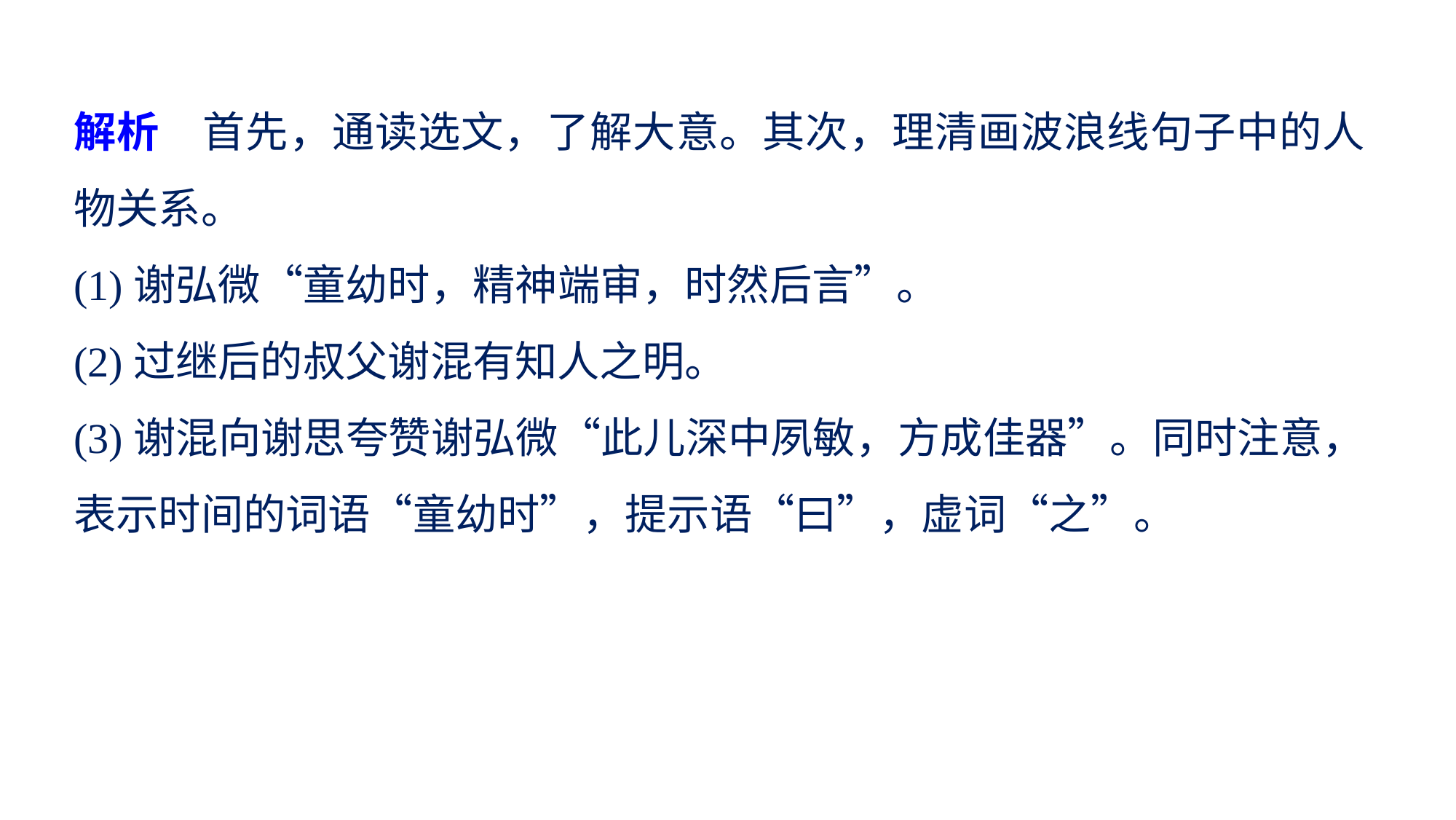

解析　首先，通读选文，了解大意。其次，理清画波浪线句子中的人物关系。
(1)谢弘微“童幼时，精神端审，时然后言”。
(2)过继后的叔父谢混有知人之明。
(3)谢混向谢思夸赞谢弘微“此儿深中夙敏，方成佳器”。同时注意，表示时间的词语“童幼时”，提示语“曰”，虚词“之”。